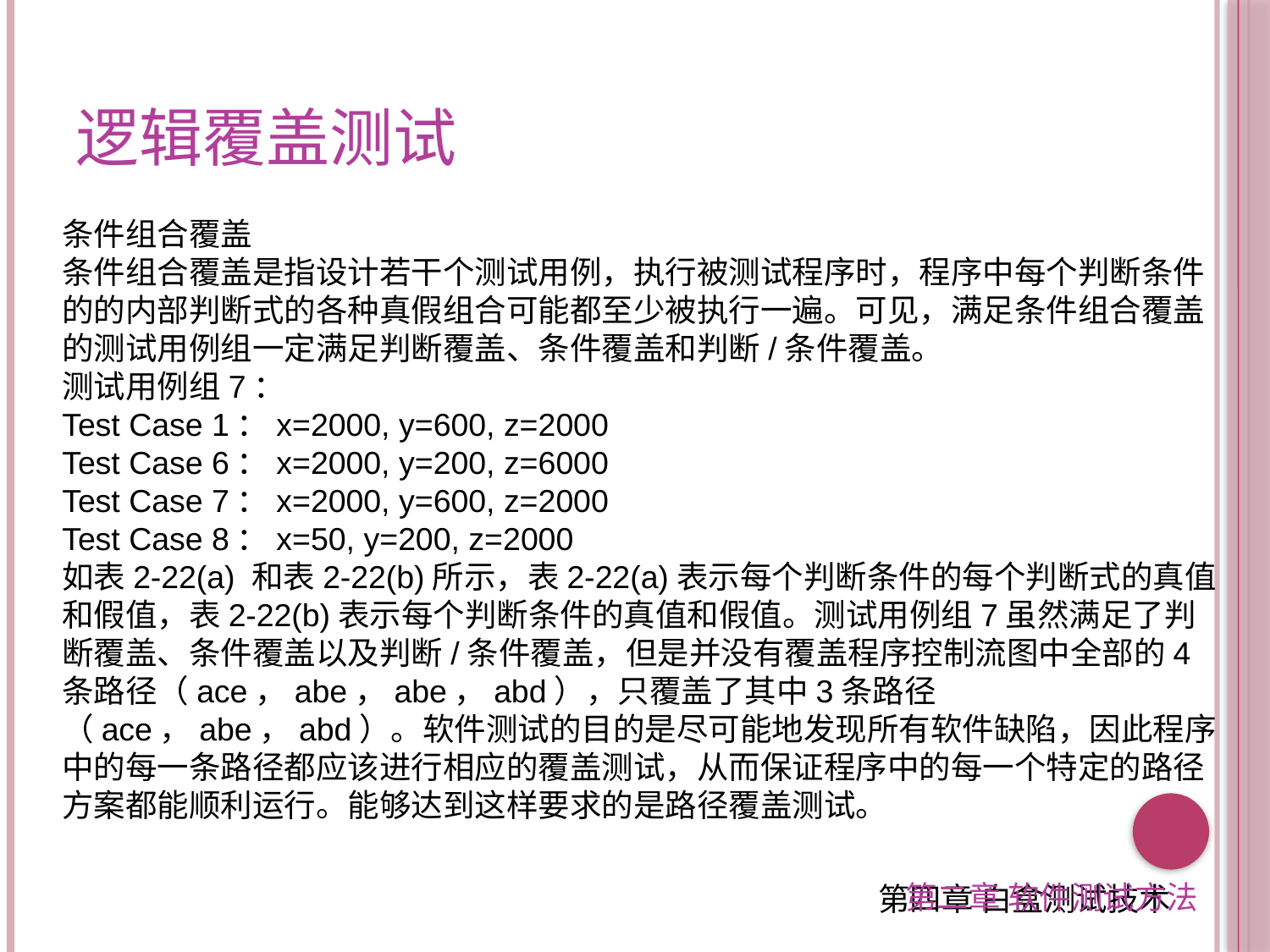

逻辑覆盖测试
条件组合覆盖
条件组合覆盖是指设计若干个测试用例，执行被测试程序时，程序中每个判断条件的的内部判断式的各种真假组合可能都至少被执行一遍。可见，满足条件组合覆盖的测试用例组一定满足判断覆盖、条件覆盖和判断/条件覆盖。
测试用例组7：
Test Case 1：x=2000, y=600, z=2000
Test Case 6：x=2000, y=200, z=6000
Test Case 7：x=2000, y=600, z=2000
Test Case 8：x=50, y=200, z=2000
如表2-22(a) 和表2-22(b)所示，表2-22(a)表示每个判断条件的每个判断式的真值和假值，表2-22(b)表示每个判断条件的真值和假值。测试用例组7虽然满足了判断覆盖、条件覆盖以及判断/条件覆盖，但是并没有覆盖程序控制流图中全部的4条路径（ace，abe，abe，abd），只覆盖了其中3条路径（ace，abe，abd）。软件测试的目的是尽可能地发现所有软件缺陷，因此程序中的每一条路径都应该进行相应的覆盖测试，从而保证程序中的每一个特定的路径方案都能顺利运行。能够达到这样要求的是路径覆盖测试。
第二章 软件测试方法